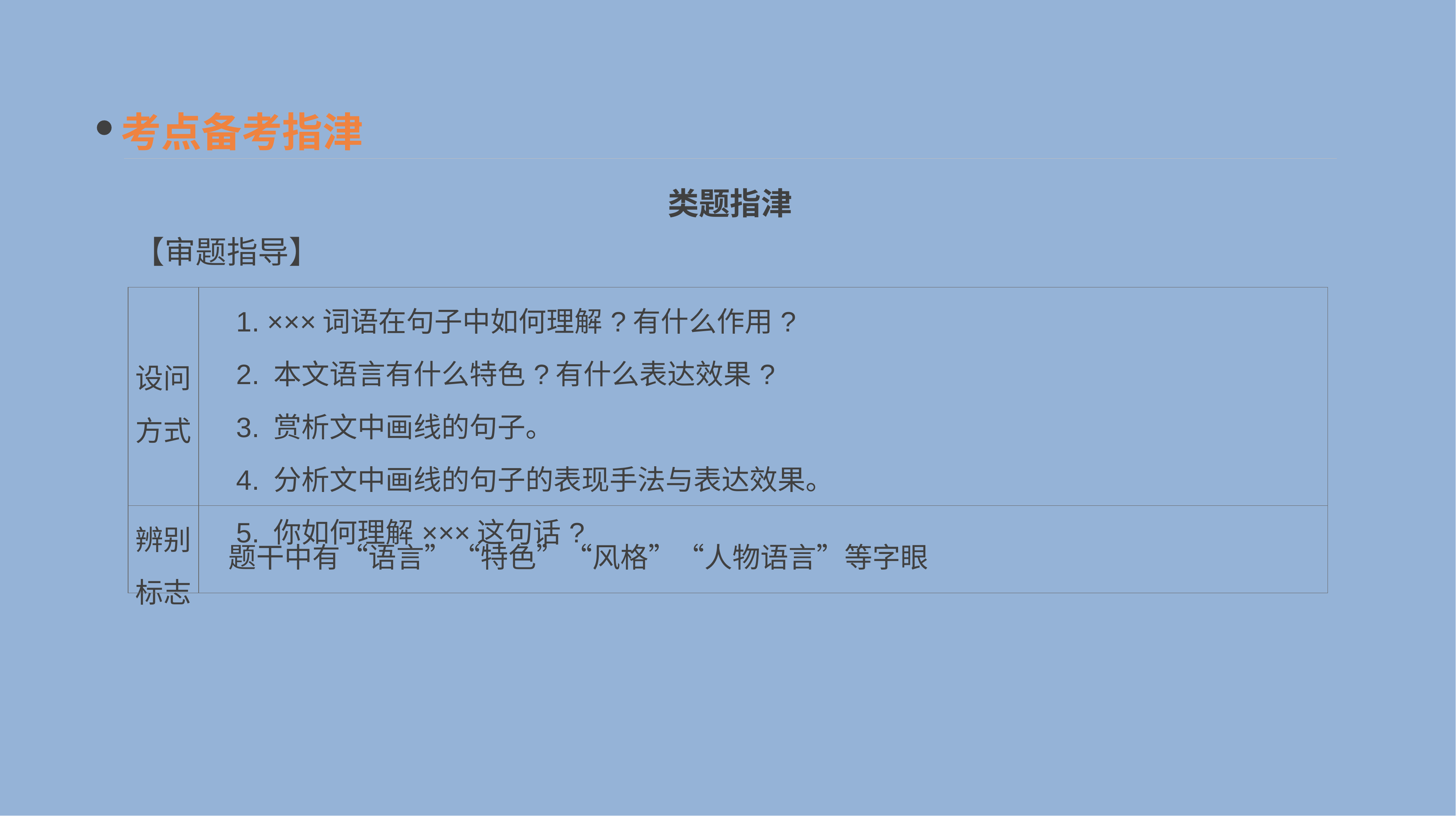

考点备考指津

类题指津
【审题指导】
| 设问 方式 | 1. ×××词语在句子中如何理解?有什么作用? 　2. 本文语言有什么特色?有什么表达效果? 　3. 赏析文中画线的句子。 　4. 分析文中画线的句子的表现手法与表达效果。 　5. 你如何理解×××这句话? |
| --- | --- |
| 辨别 标志 | 题干中有“语言”“特色”“风格”“人物语言”等字眼 |